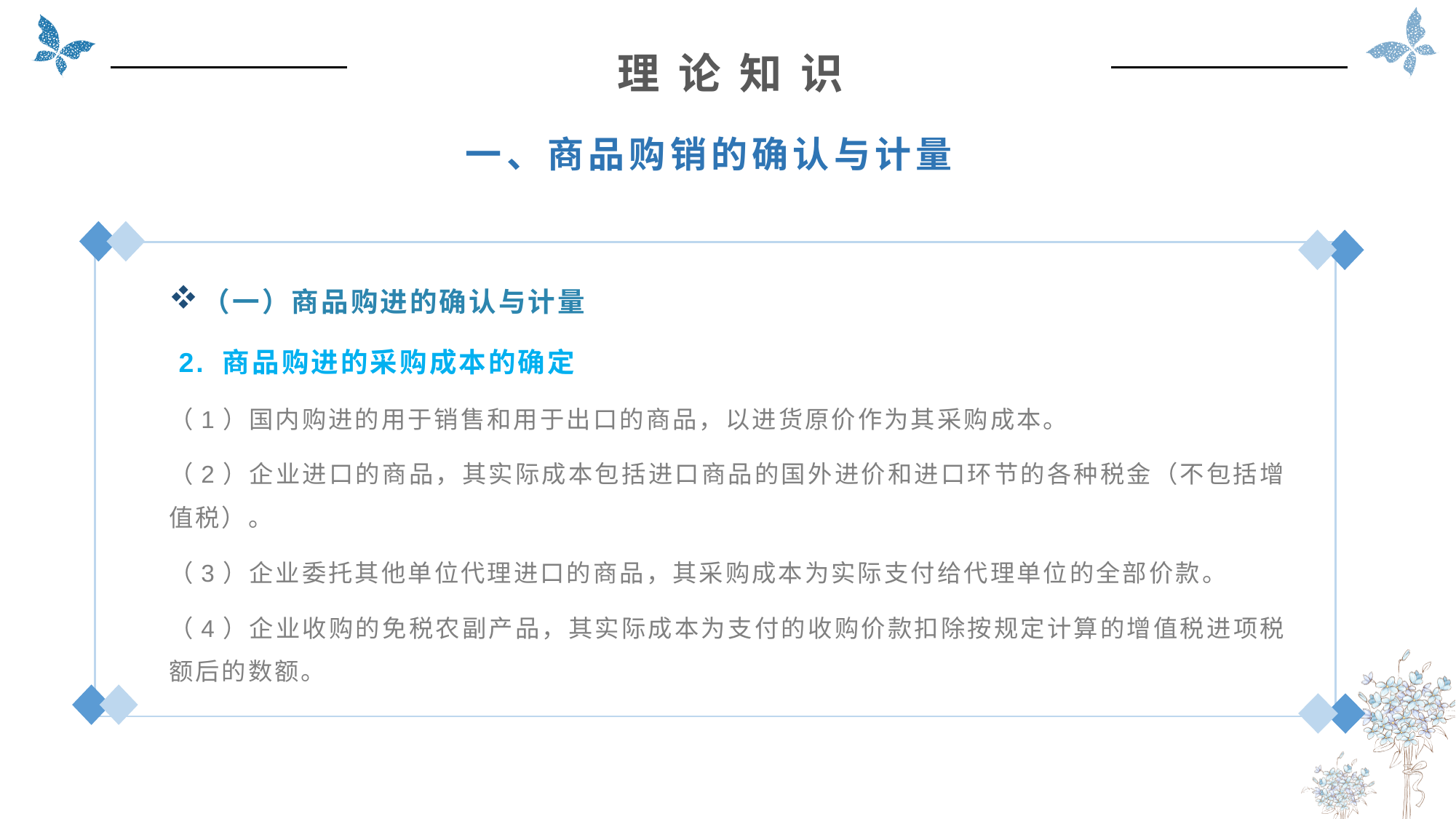

理 论 知 识
一、商品购销的确认与计量

（一）商品购进的确认与计量
 2. 商品购进的采购成本的确定
（1）国内购进的用于销售和用于出口的商品，以进货原价作为其采购成本。
（2）企业进口的商品，其实际成本包括进口商品的国外进价和进口环节的各种税金（不包括增值税）。
（3）企业委托其他单位代理进口的商品，其采购成本为实际支付给代理单位的全部价款。
（4）企业收购的免税农副产品，其实际成本为支付的收购价款扣除按规定计算的增值税进项税额后的数额。